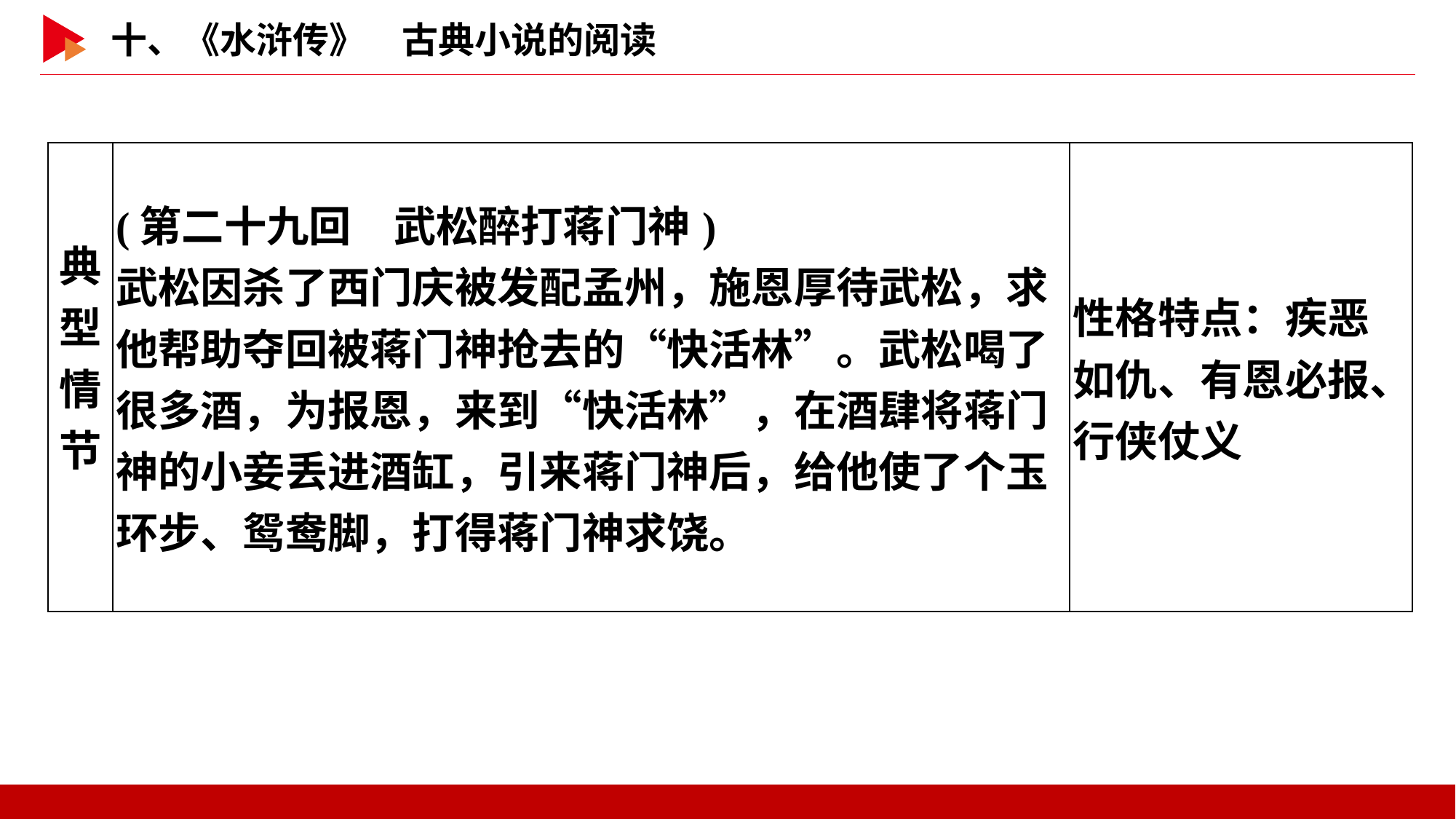

| 典型 情节 | (第二十九回　武松醉打蒋门神) 武松因杀了西门庆被发配孟州，施恩厚待武松，求他帮助夺回被蒋门神抢去的“快活林”。武松喝了很多酒，为报恩，来到“快活林”，在酒肆将蒋门神的小妾丢进酒缸，引来蒋门神后，给他使了个玉环步、鸳鸯脚，打得蒋门神求饶。 | 性格特点：疾恶如仇、有恩必报、行侠仗义 |
| --- | --- | --- |